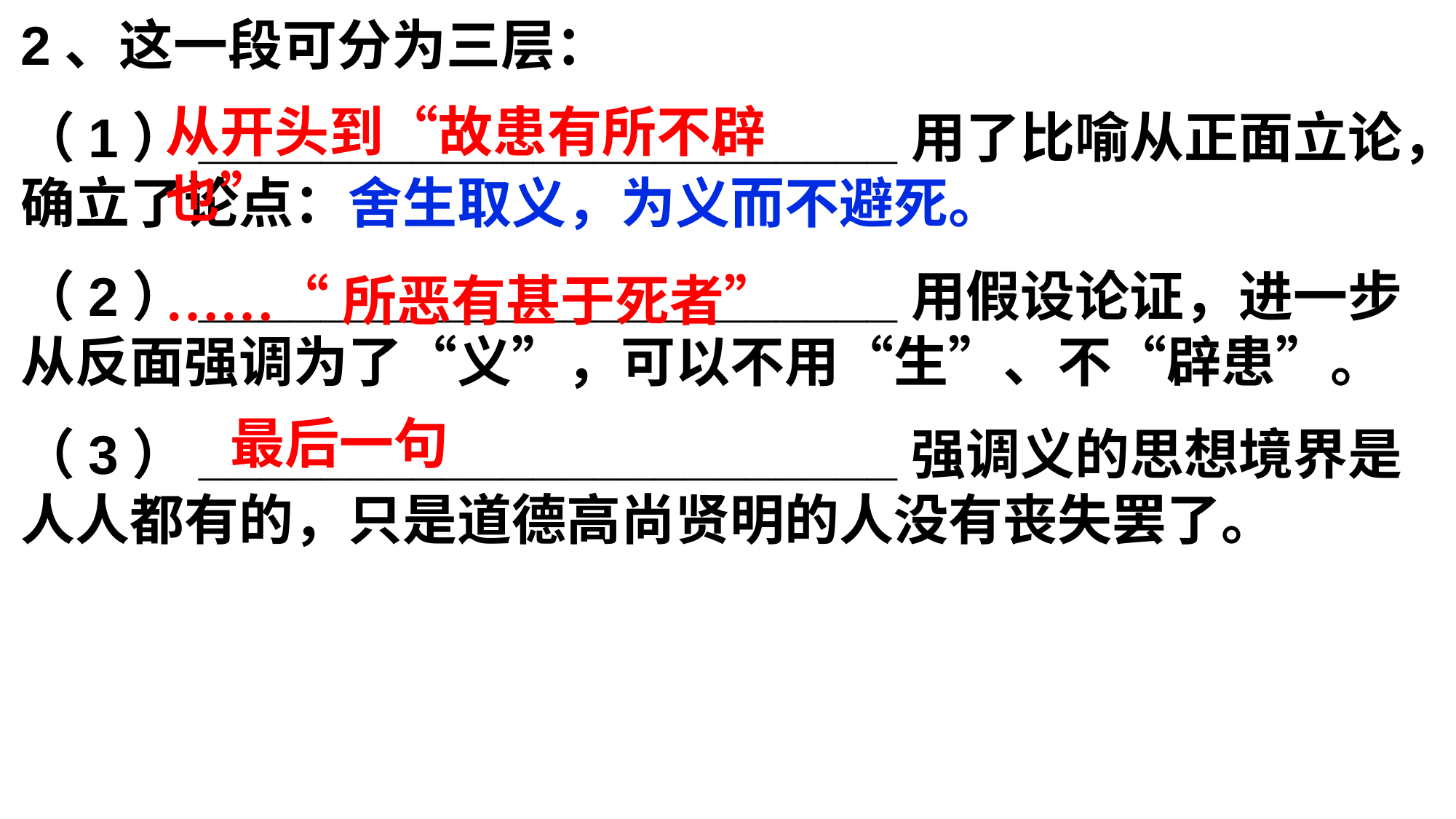

2、这一段可分为三层：
（1）_______________________用了比喻从正面立论，确立了论点：舍生取义，为义而不避死。
（2）_______________________用假设论证，进一步从反面强调为了“义”，可以不用“生”、不“辟患”。
（3）_______________________强调义的思想境界是人人都有的，只是道德高尚贤明的人没有丧失罢了。
从开头到“故患有所不辟也”
……“所恶有甚于死者”
最后一句